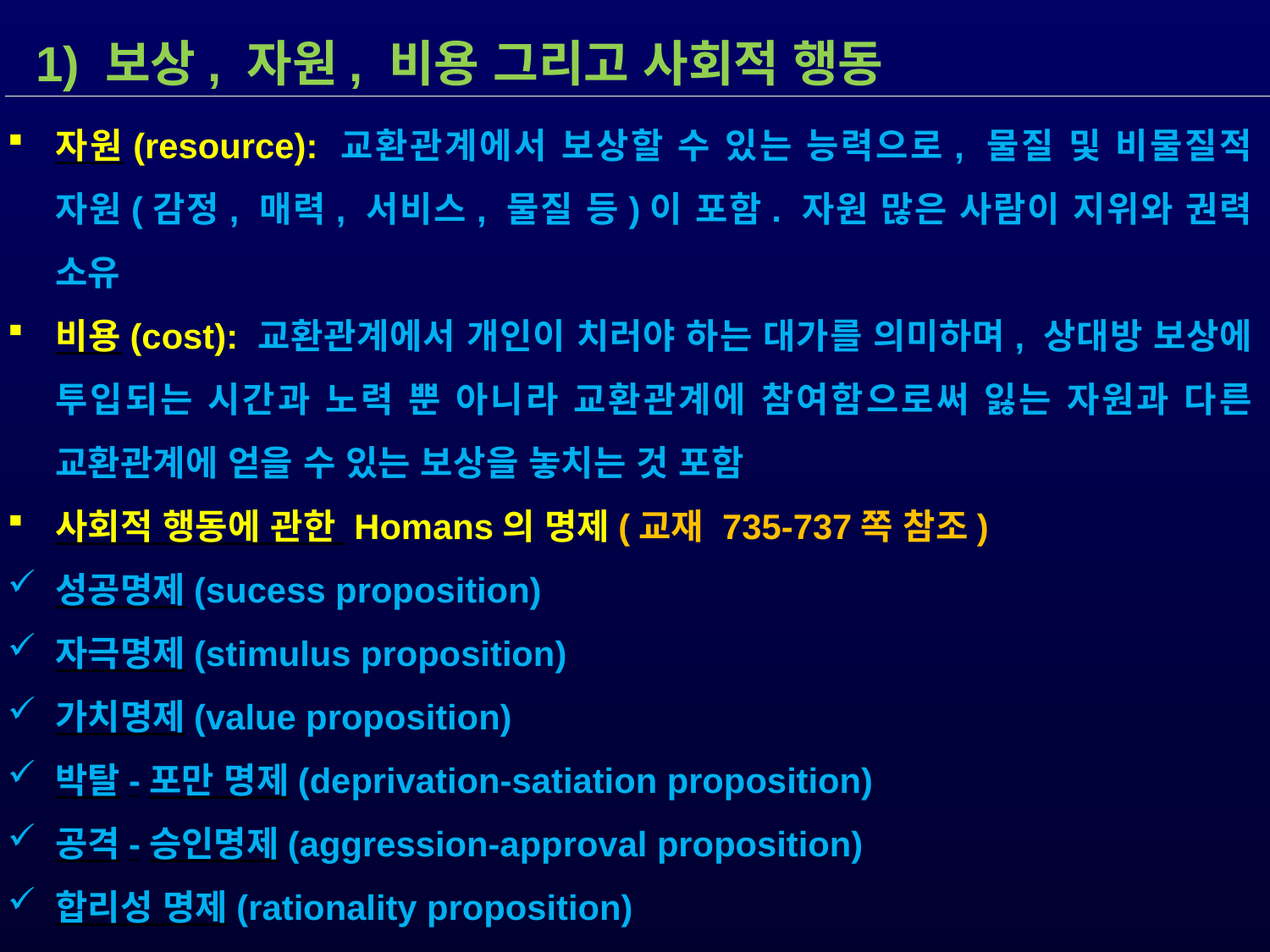

1) 보상, 자원, 비용 그리고 사회적 행동
자원(resource): 교환관계에서 보상할 수 있는 능력으로, 물질 및 비물질적 자원(감정, 매력, 서비스, 물질 등)이 포함. 자원 많은 사람이 지위와 권력 소유
비용(cost): 교환관계에서 개인이 치러야 하는 대가를 의미하며, 상대방 보상에 투입되는 시간과 노력 뿐 아니라 교환관계에 참여함으로써 잃는 자원과 다른 교환관계에 얻을 수 있는 보상을 놓치는 것 포함
사회적 행동에 관한 Homans의 명제(교재 735-737쪽 참조)
성공명제(sucess proposition)
자극명제(stimulus proposition)
가치명제(value proposition)
박탈-포만 명제(deprivation-satiation proposition)
공격-승인명제(aggression-approval proposition)
합리성 명제(rationality proposition)